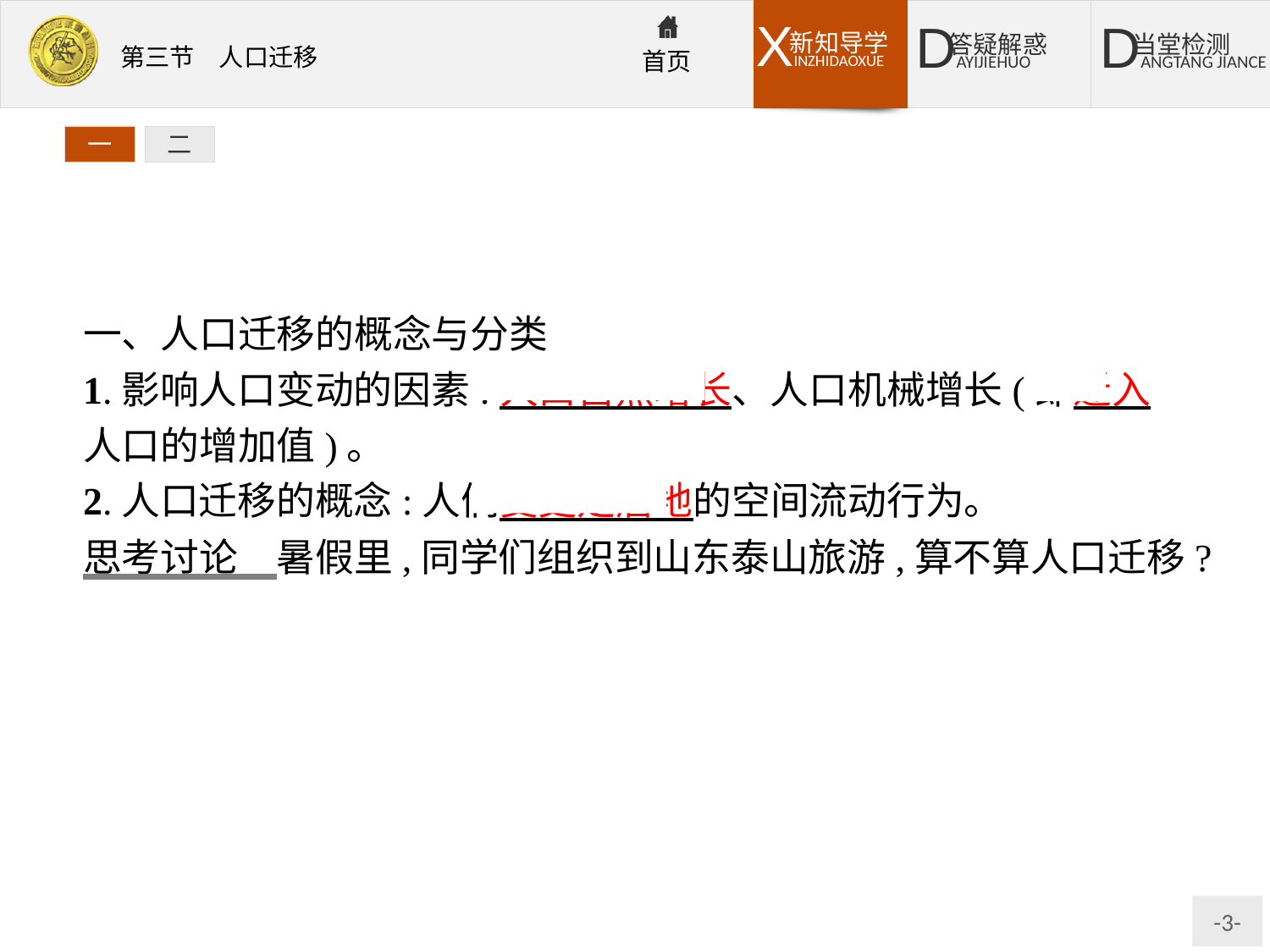

一
二
一、人口迁移的概念与分类
1.影响人口变动的因素:人口自然增长、人口机械增长(即迁入人口的增加值)。
2.人口迁移的概念:人们变更定居地的空间流动行为。
思考讨论　暑假里,同学们组织到山东泰山旅游,算不算人口迁移?
提示不算。因为同学们的定居地未改变。